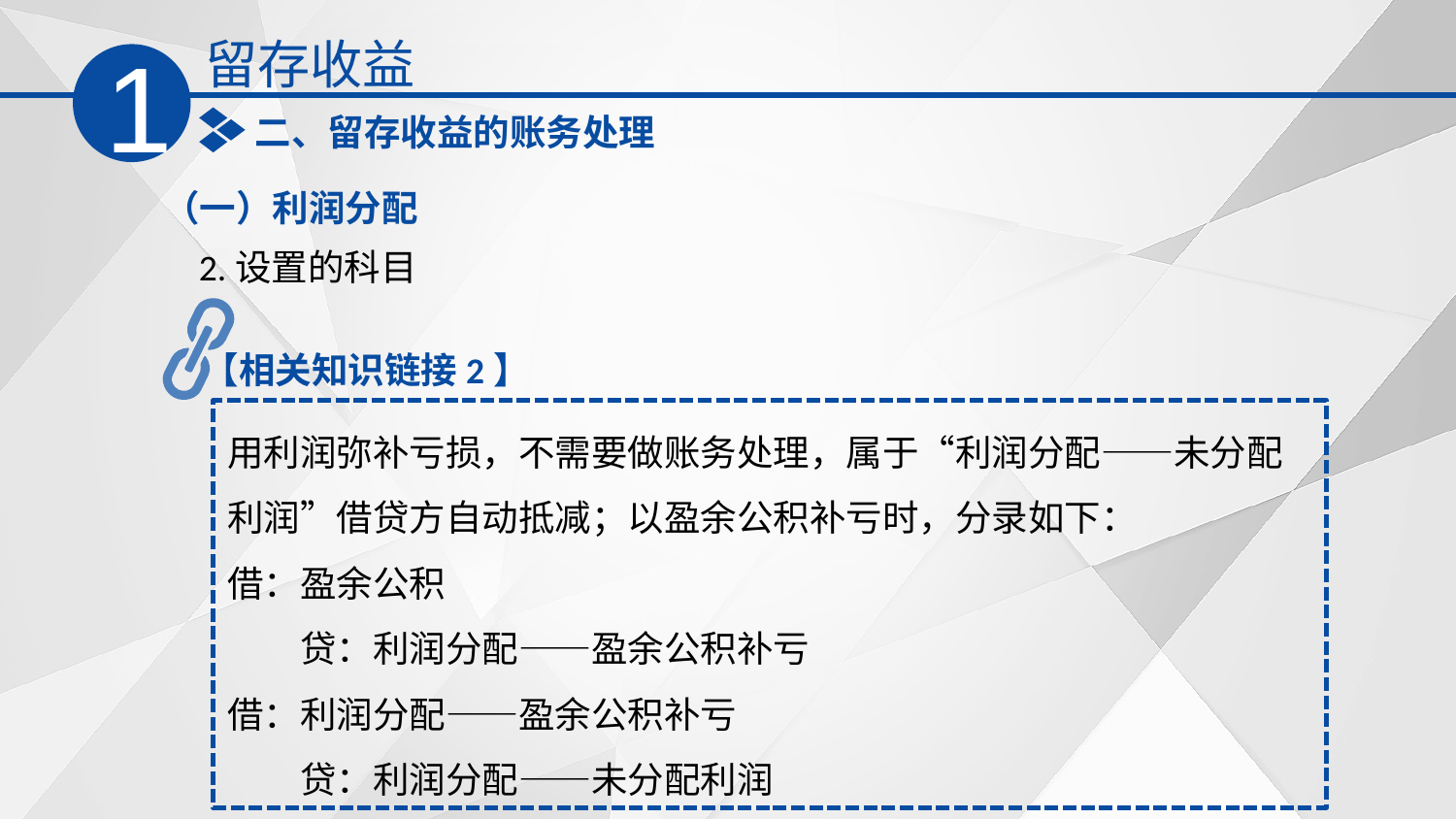

留存收益
1

二、留存收益的账务处理

（一）利润分配
2.设置的科目

【相关知识链接2】
用利润弥补亏损，不需要做账务处理，属于“利润分配——未分配利润”借贷方自动抵减；以盈余公积补亏时，分录如下：
借：盈余公积
　　贷：利润分配——盈余公积补亏
借：利润分配——盈余公积补亏
　　贷：利润分配——未分配利润